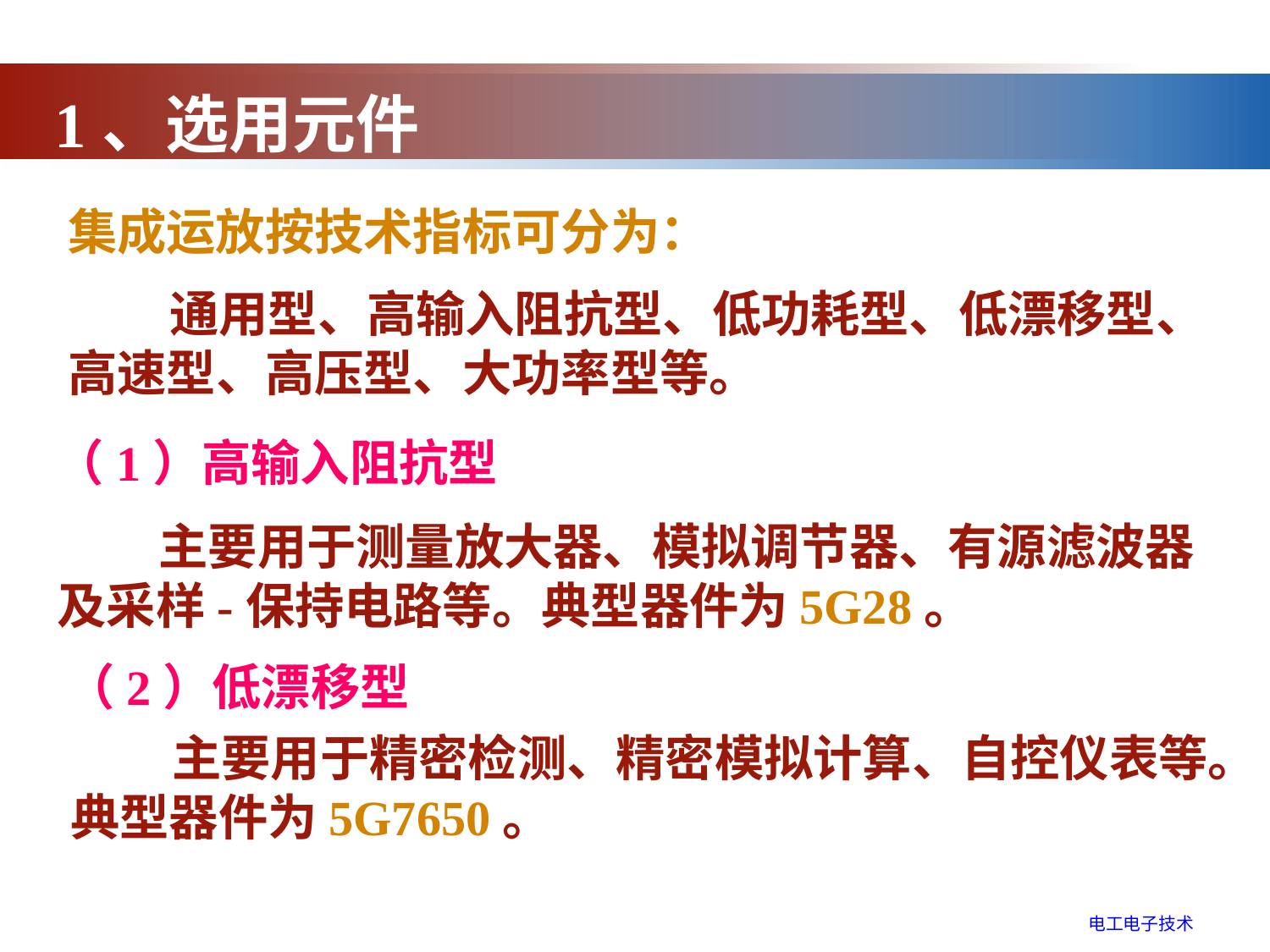

1、选用元件
集成运放按技术指标可分为：
        通用型、高输入阻抗型、低功耗型、低漂移型、高速型、高压型、大功率型等。
（1）高输入阻抗型
        主要用于测量放大器、模拟调节器、有源滤波器及采样-保持电路等。典型器件为5G28。
（2）低漂移型
        主要用于精密检测、精密模拟计算、自控仪表等。典型器件为5G7650。
电工电子技术